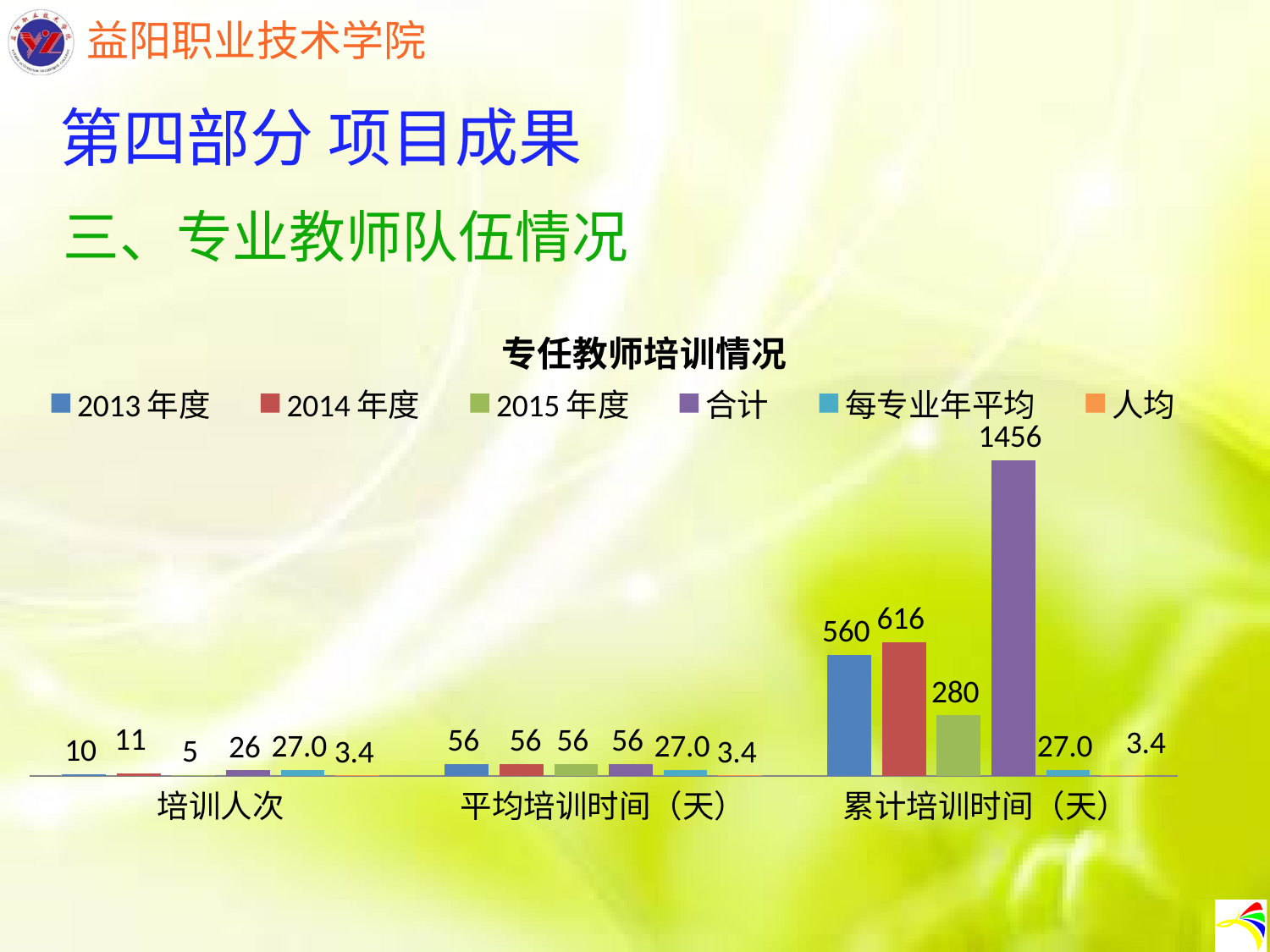

第四部分 项目成果
三、专业教师队伍情况

### Chart: 专任教师培训情况

| Category | 2013年度 | 2014年度 | 2015年度 | 合计 | 每专业年平均 | 人均 |
|---|---|---|---|---|---|---|
| 培训人次 | 10.0 | 11.0 | 5.0 | 26.0 | 27.0 | 3.4 |
| 平均培训时间（天） | 56.0 | 56.0 | 56.0 | 56.0 | 27.0 | 3.4 |
| 累计培训时间（天） | 560.0 | 616.0 | 280.0 | 1456.0 | 27.0 | 3.4 |